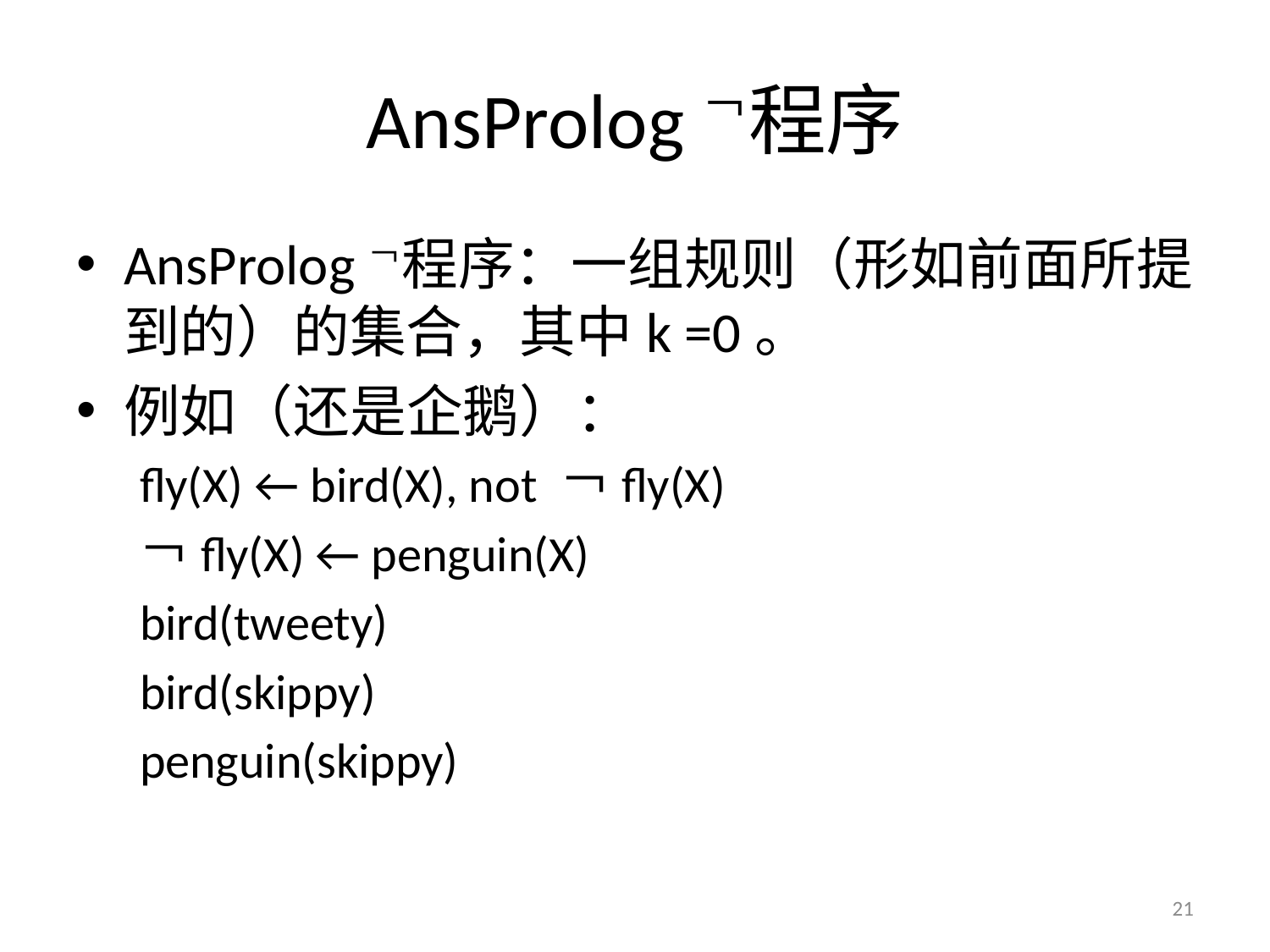

# AnsProlog￢程序
AnsProlog￢程序：一组规则（形如前面所提到的）的集合，其中k =0。
例如（还是企鹅）：
fly(X) ← bird(X), not ￢fly(X)
￢fly(X) ← penguin(X)
bird(tweety)
bird(skippy)
penguin(skippy)

21